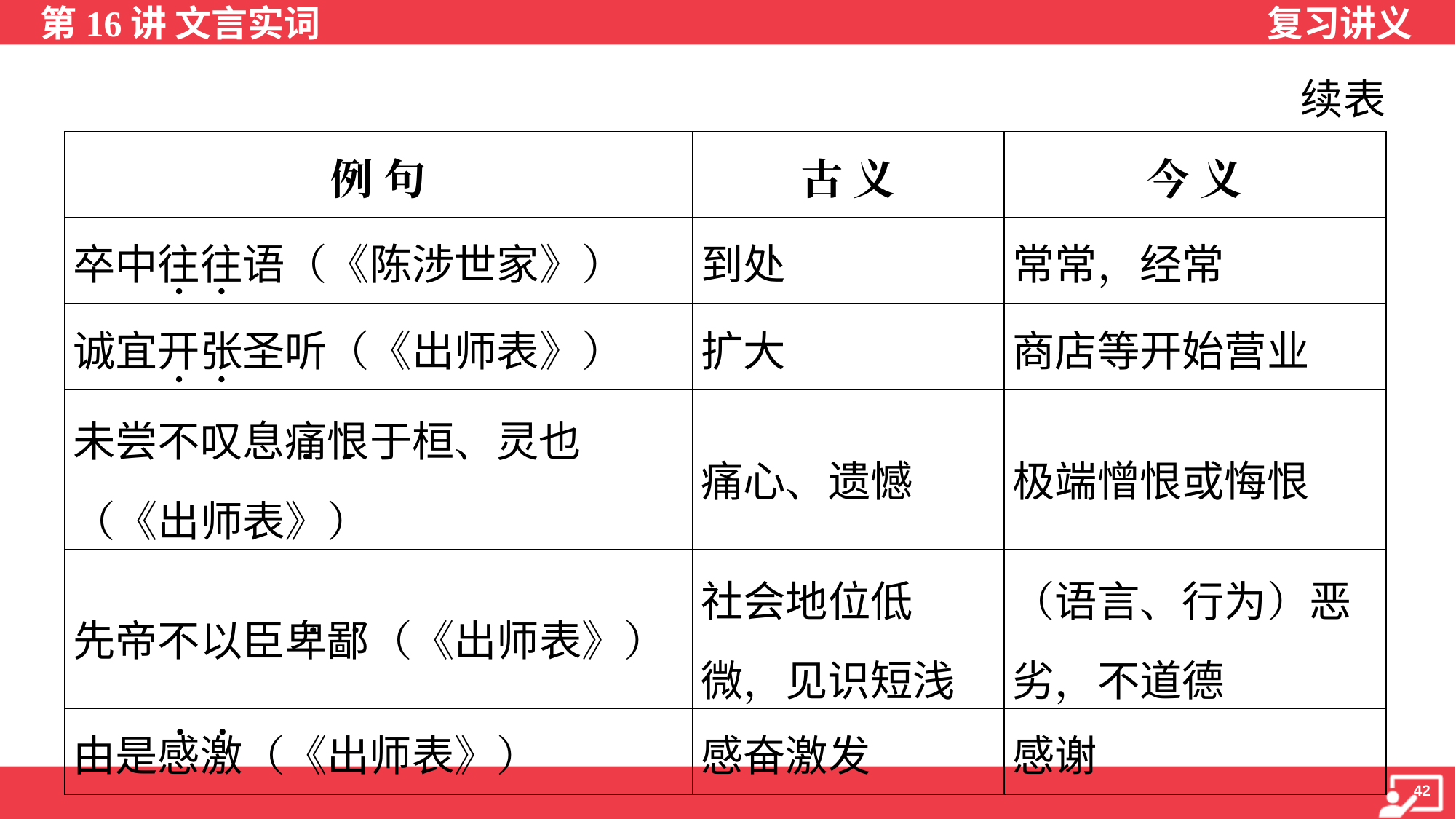

续表
| 例 句 | 古 义 | 今 义 |
| --- | --- | --- |
| 卒中往往语（《陈涉世家》） | 到处 | 常常，经常 |
| 诚宜开张圣听（《出师表》） | 扩大 | 商店等开始营业 |
| 未尝不叹息痛恨于桓、灵也 （《出师表》） | 痛心、遗憾 | 极端憎恨或悔恨 |
| 先帝不以臣卑鄙（《出师表》） | 社会地位低微，见识短浅 | （语言、行为）恶 劣，不道德 |
| 由是感激（《出师表》） | 感奋激发 | 感谢 |